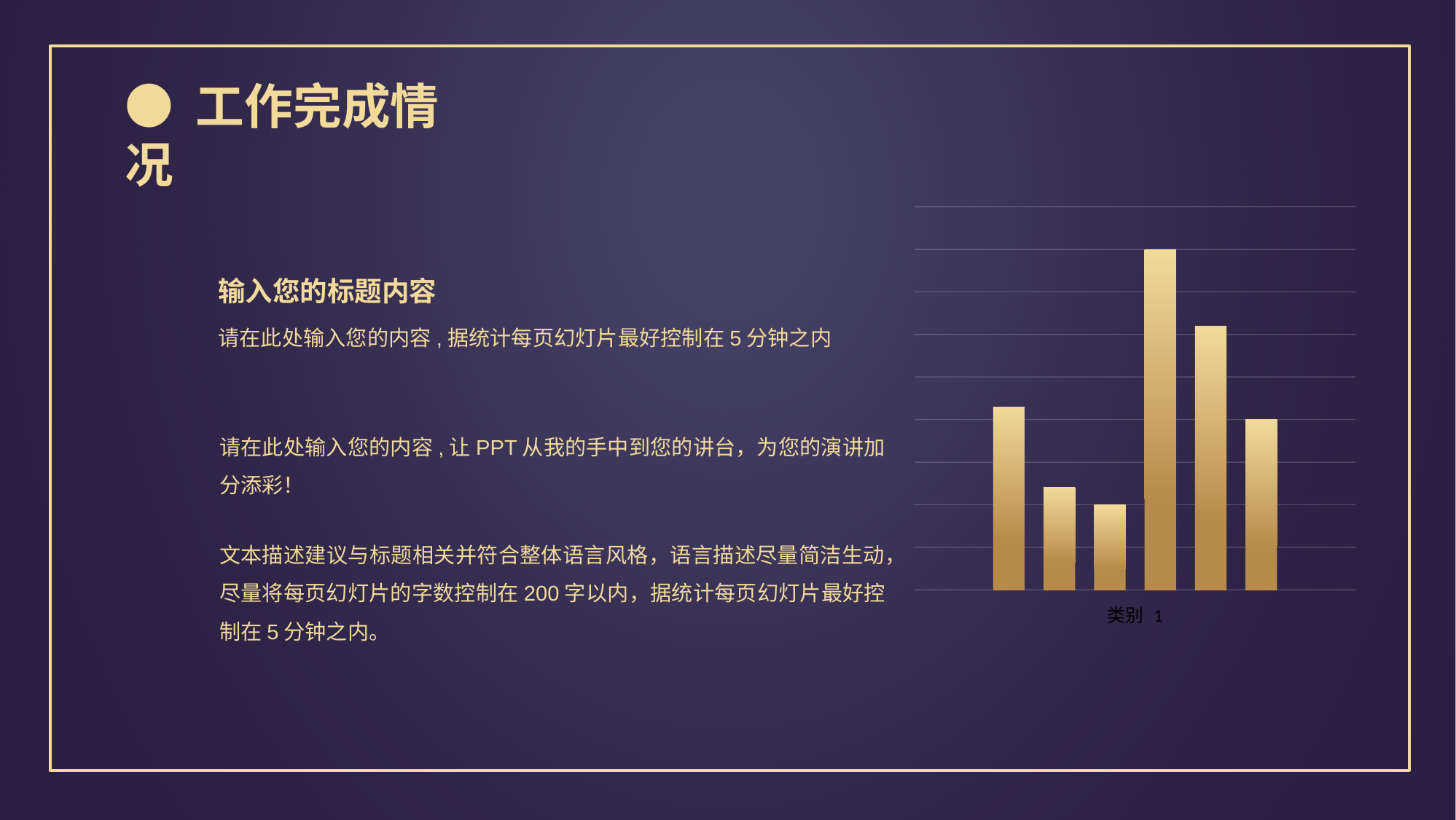

● 工作完成情况

### Chart

| Category | 1 | 2 | 3 | 4 | 5 | 6 |
|---|---|---|---|---|---|---|
| 类别 1 | 4.3 | 2.4 | 2.0 | 8.0 | 6.2 | 4.0 |
输入您的标题内容
请在此处输入您的内容,据统计每页幻灯片最好控制在5分钟之内
请在此处输入您的内容,让PPT从我的手中到您的讲台，为您的演讲加分添彩！
文本描述建议与标题相关并符合整体语言风格，语言描述尽量简洁生动，尽量将每页幻灯片的字数控制在200字以内，据统计每页幻灯片最好控制在5分钟之内。